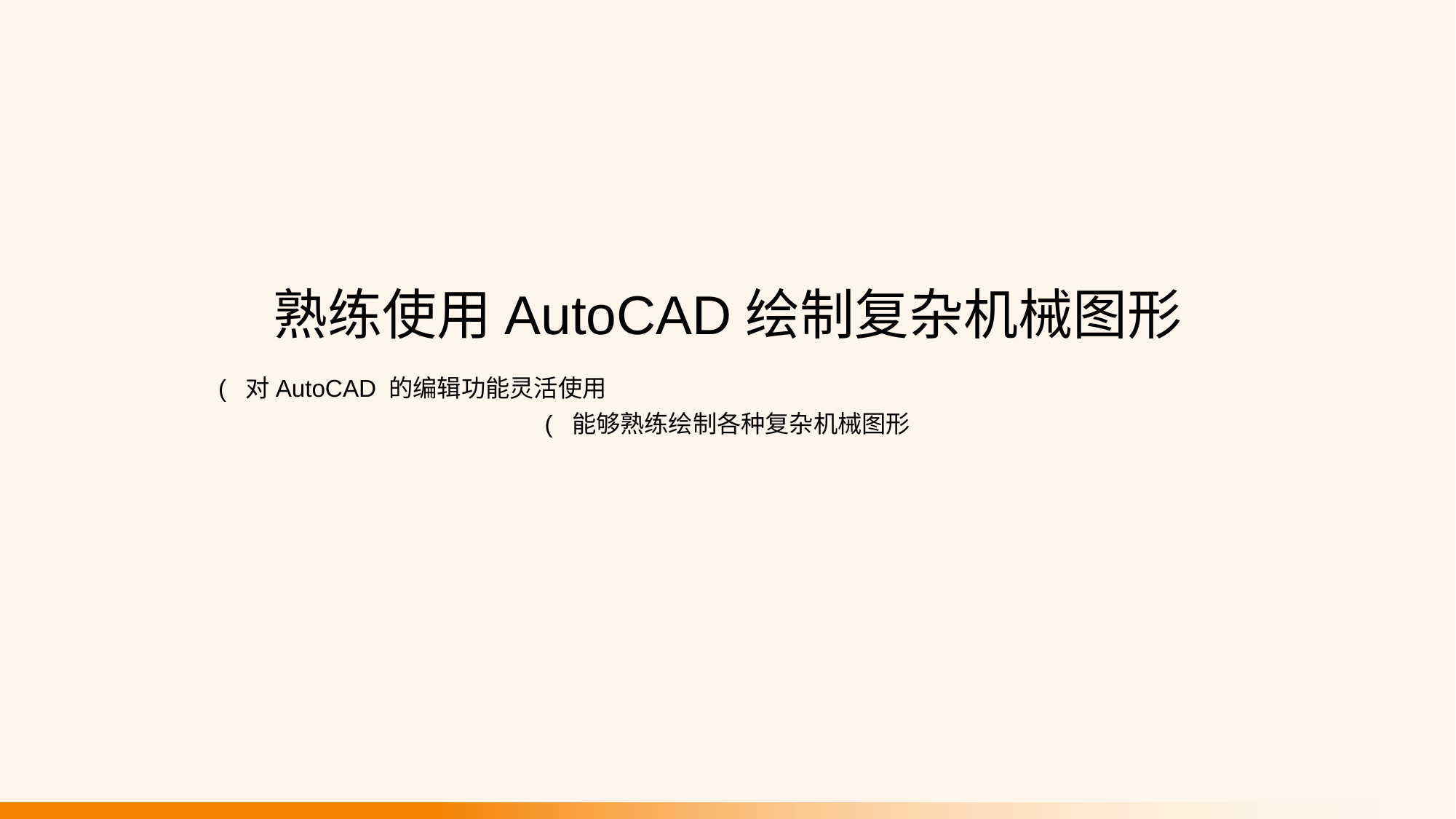

熟练使用AutoCAD绘制复杂机械图形
(  对AutoCAD 的编辑功能灵活使用
(  能够熟练绘制各种复杂机械图形